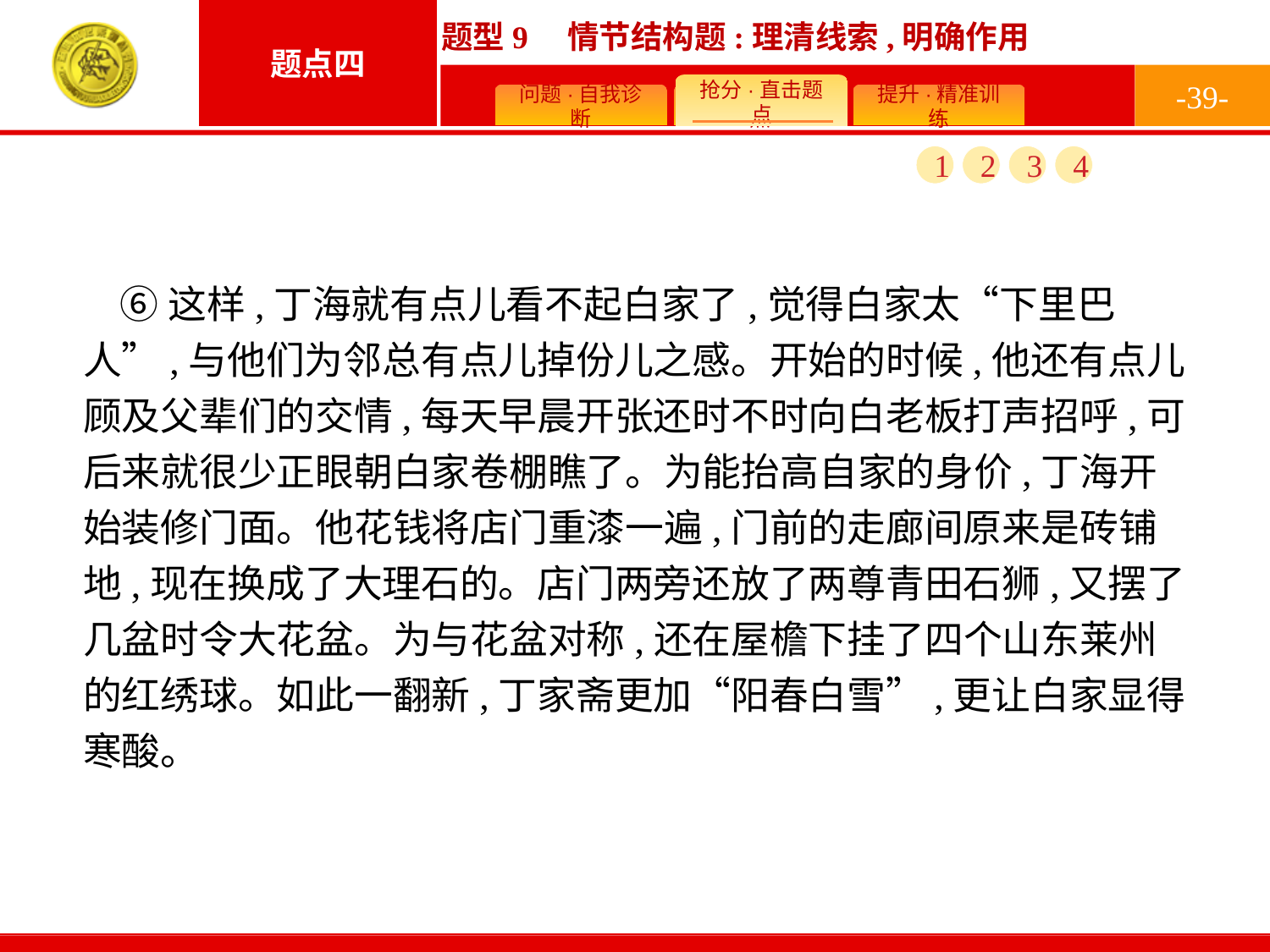

-39-
1
2
3
4
⑥这样,丁海就有点儿看不起白家了,觉得白家太“下里巴人”,与他们为邻总有点儿掉份儿之感。开始的时候,他还有点儿顾及父辈们的交情,每天早晨开张还时不时向白老板打声招呼,可后来就很少正眼朝白家卷棚瞧了。为能抬高自家的身价,丁海开始装修门面。他花钱将店门重漆一遍,门前的走廊间原来是砖铺地,现在换成了大理石的。店门两旁还放了两尊青田石狮,又摆了几盆时令大花盆。为与花盆对称,还在屋檐下挂了四个山东莱州的红绣球。如此一翻新,丁家斋更加“阳春白雪”,更让白家显得寒酸。